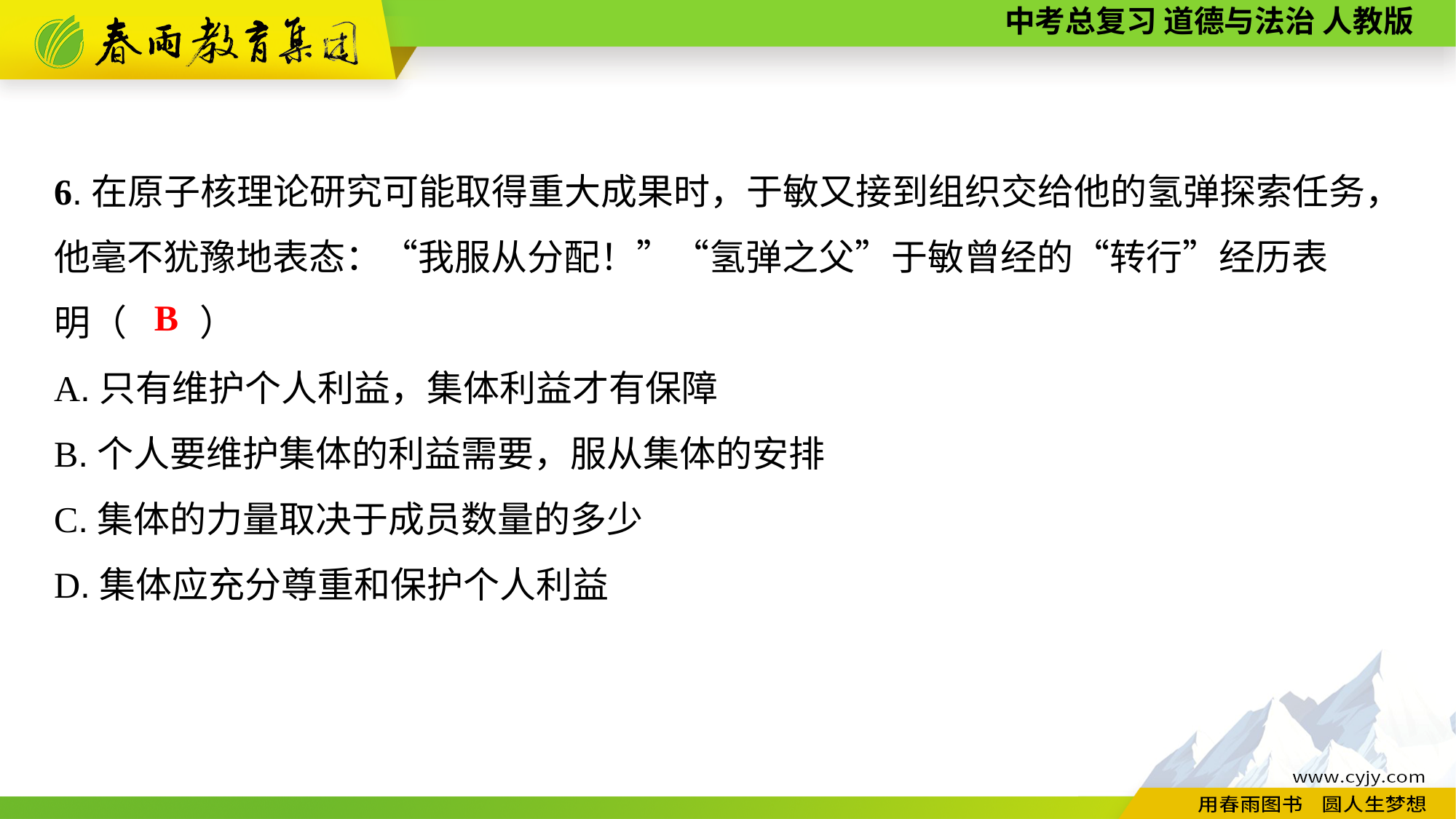

6.在原子核理论研究可能取得重大成果时，于敏又接到组织交给他的氢弹探索任务，他毫不犹豫地表态：“我服从分配！”“氢弹之父”于敏曾经的“转行”经历表
明（　　）
A.只有维护个人利益，集体利益才有保障
B.个人要维护集体的利益需要，服从集体的安排
C.集体的力量取决于成员数量的多少
D.集体应充分尊重和保护个人利益
B